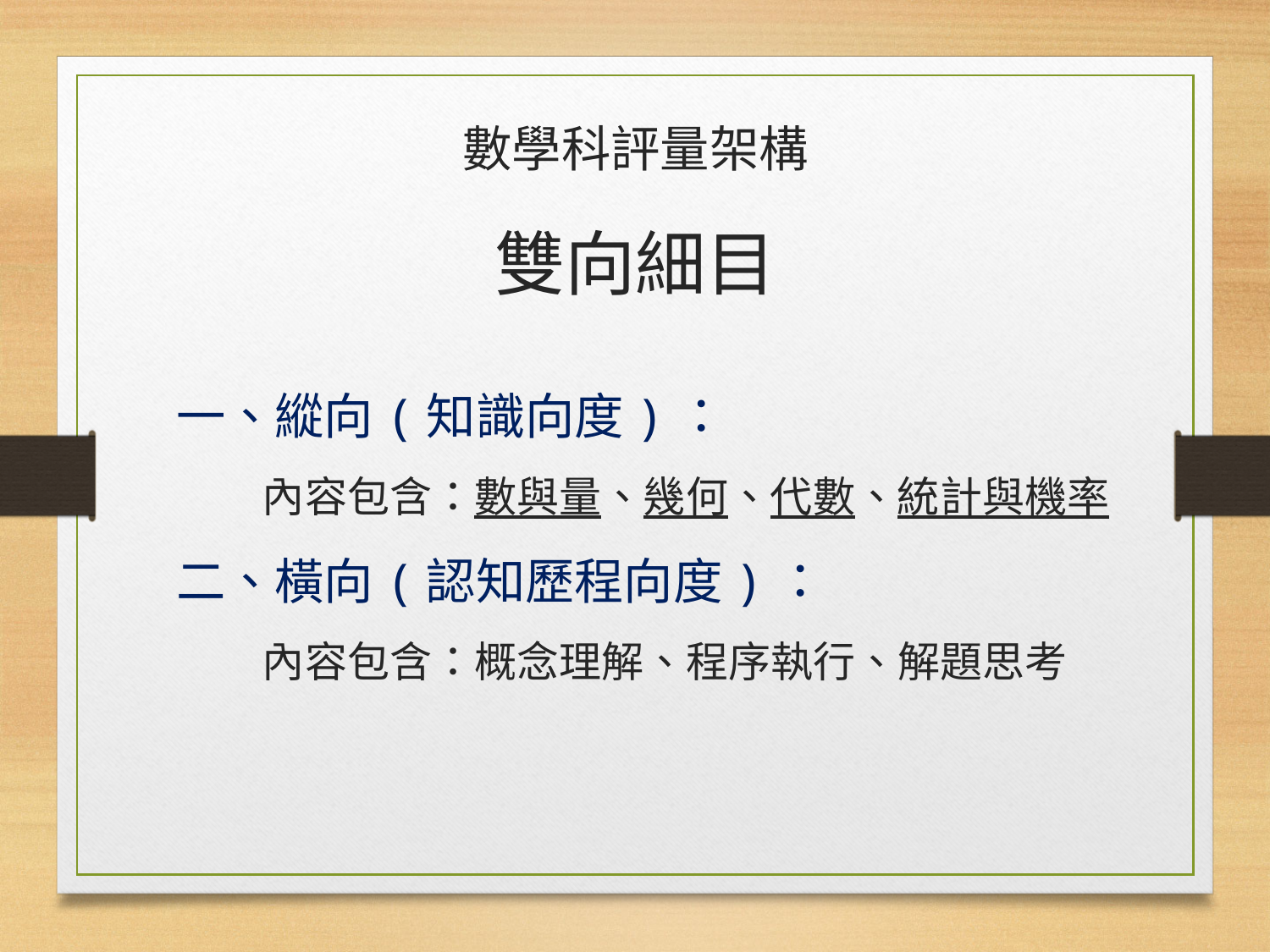

數學科評量架構
雙向細目
一、縱向(知識向度)：
        內容包含：數與量、幾何、代數、統計與機率
二、橫向(認知歷程向度)：
        內容包含：概念理解、程序執行、解題思考